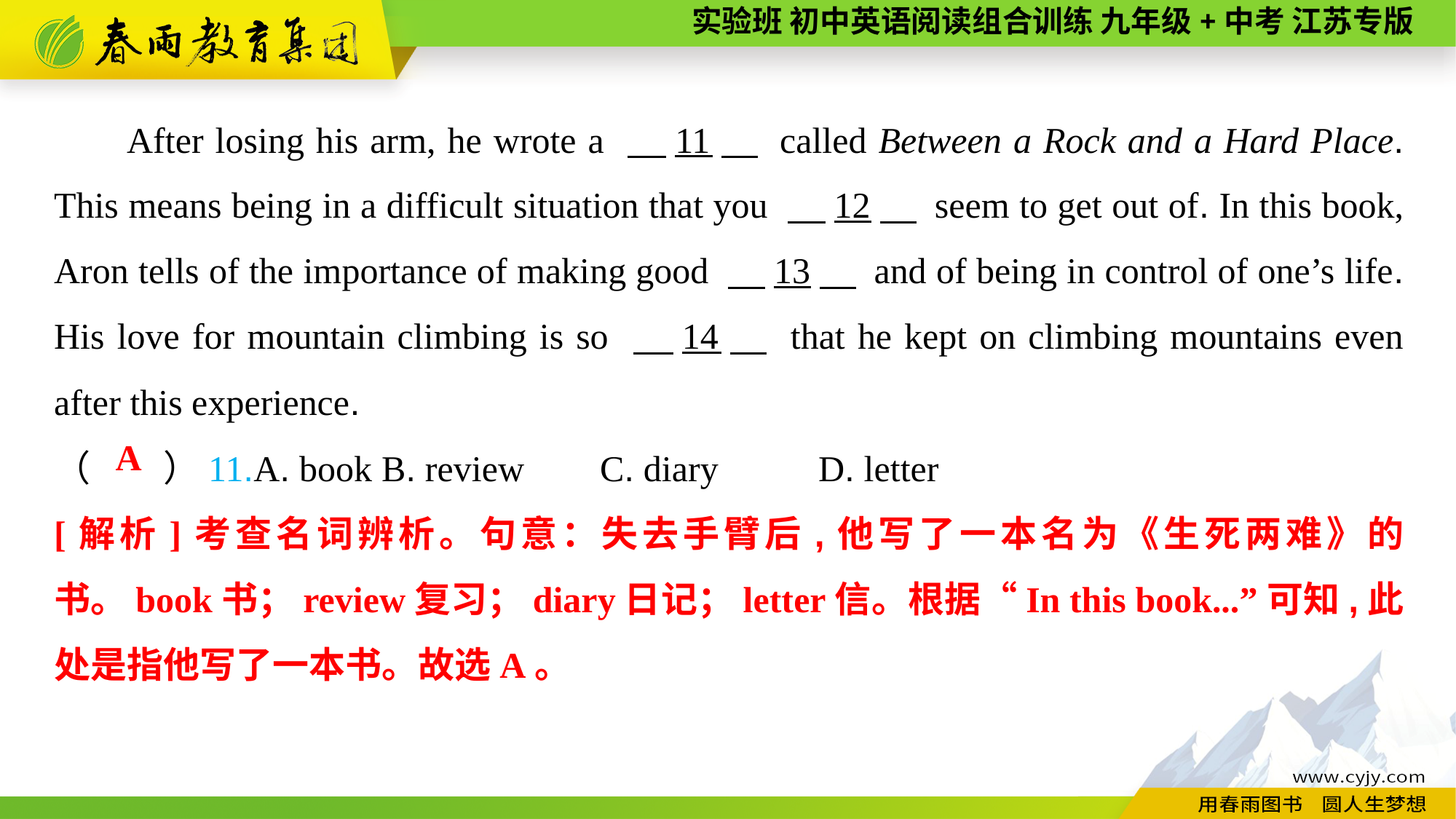

After losing his arm, he wrote a 　11　 called Between a Rock and a Hard Place. This means being in a difficult situation that you 　12　 seem to get out of. In this book, Aron tells of the importance of making good 　13　 and of being in control of one’s life. His love for mountain climbing is so 　14　 that he kept on climbing mountains even after this experience.
（　　）11.A. book	B. review	C. diary	D. letter
A
[解析]考查名词辨析。句意：失去手臂后,他写了一本名为《生死两难》的书。book书；review复习；diary日记；letter信。根据“In this book...”可知,此处是指他写了一本书。故选A。